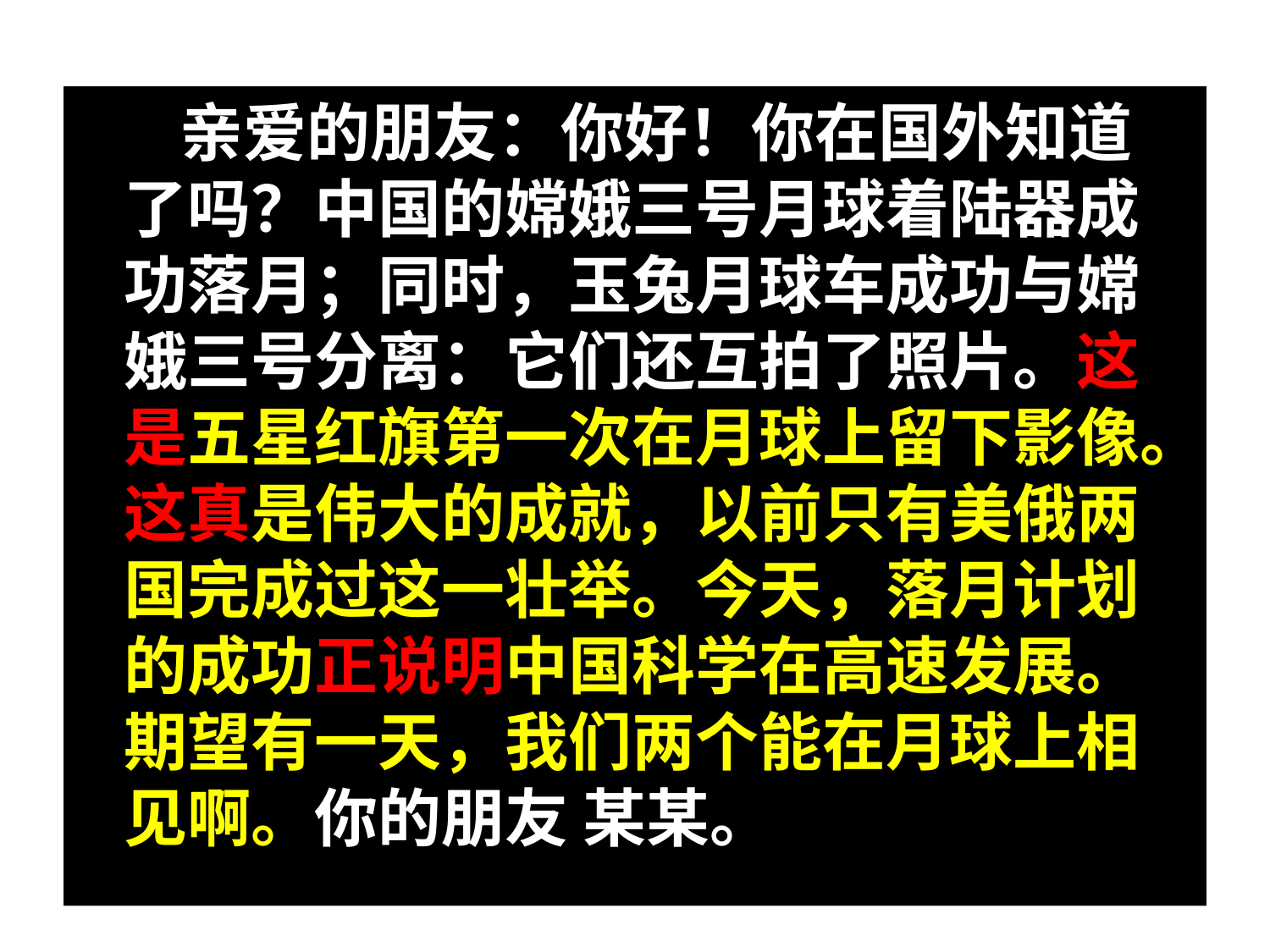

#
　亲爱的朋友：你好！你在国外知道了吗？中国的嫦娥三号月球着陆器成功落月；同时，玉兔月球车成功与嫦娥三号分离：它们还互拍了照片。这是五星红旗第一次在月球上留下影像。这真是伟大的成就，以前只有美俄两国完成过这一壮举。今天，落月计划的成功正说明中国科学在高速发展。期望有一天，我们两个能在月球上相见啊。你的朋友 某某。